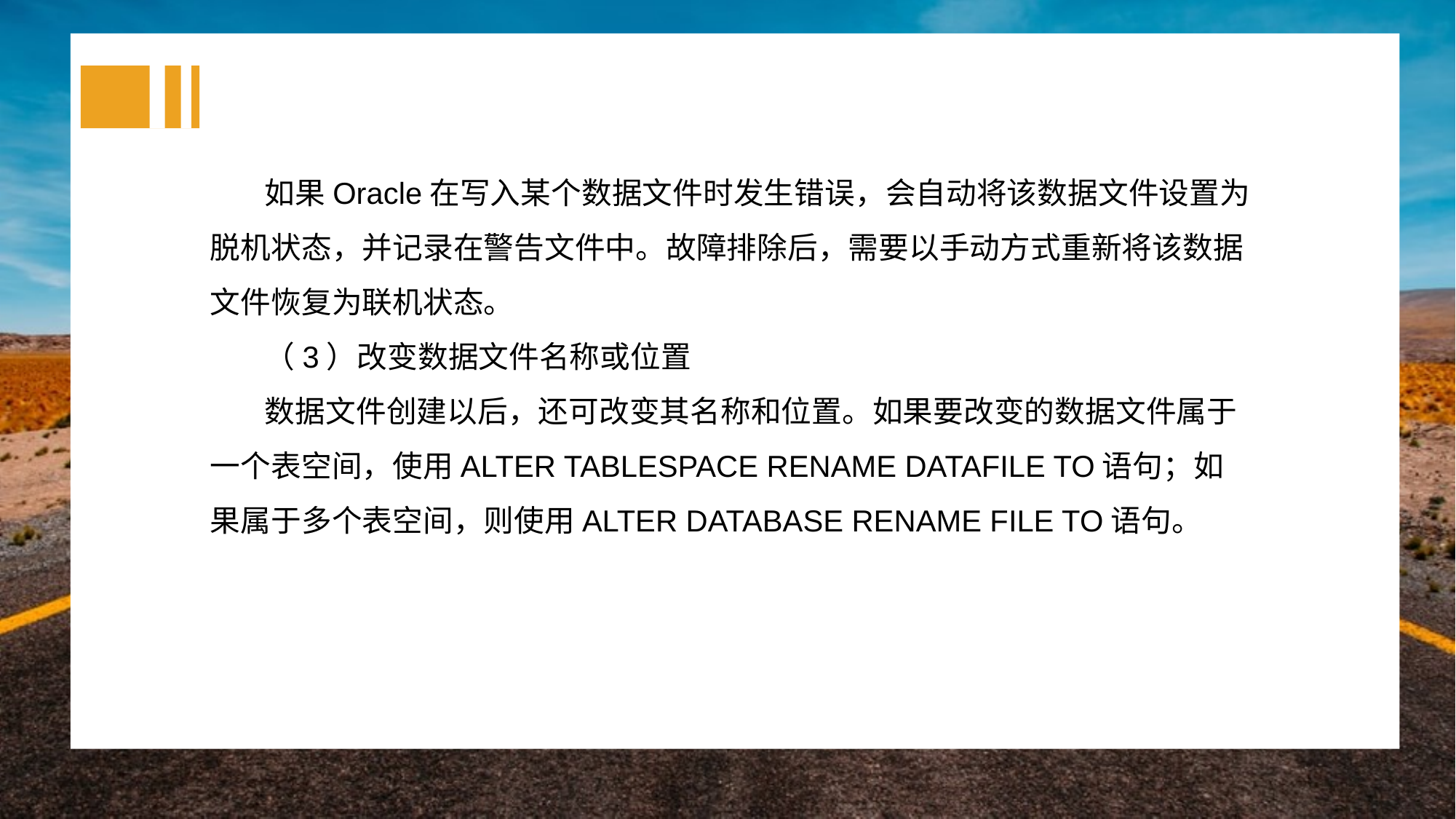

如果Oracle在写入某个数据文件时发生错误，会自动将该数据文件设置为脱机状态，并记录在警告文件中。故障排除后，需要以手动方式重新将该数据文件恢复为联机状态。
（3）改变数据文件名称或位置
数据文件创建以后，还可改变其名称和位置。如果要改变的数据文件属于一个表空间，使用ALTER TABLESPACE RENAME DATAFILE TO语句；如果属于多个表空间，则使用ALTER DATABASE RENAME FILE TO语句。